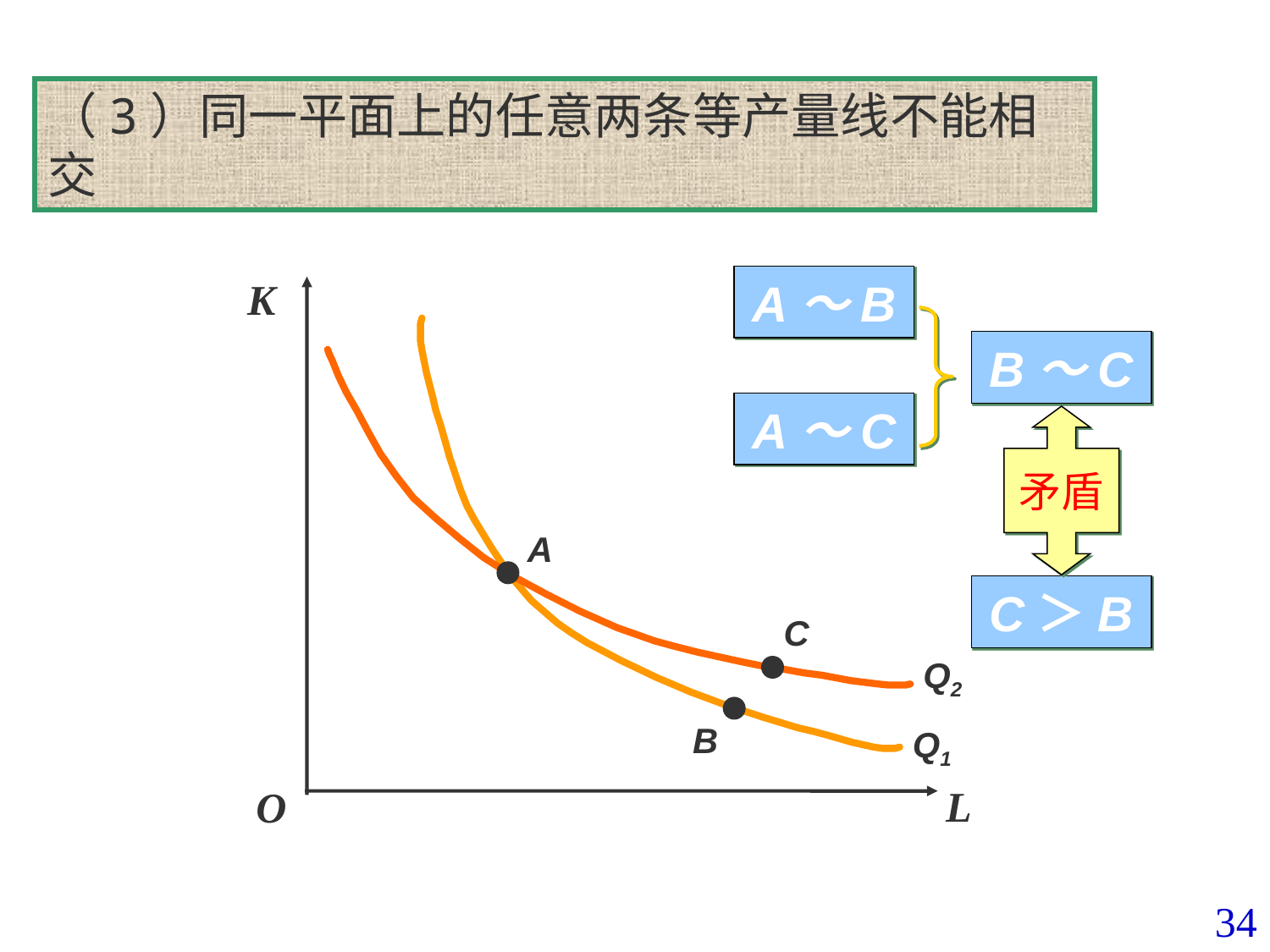

（3）同一平面上的任意两条等产量线不能相交
A～B

B～C
A～C
K

L
O

A

Q2
Q1
矛盾
C＞B
C

B
34